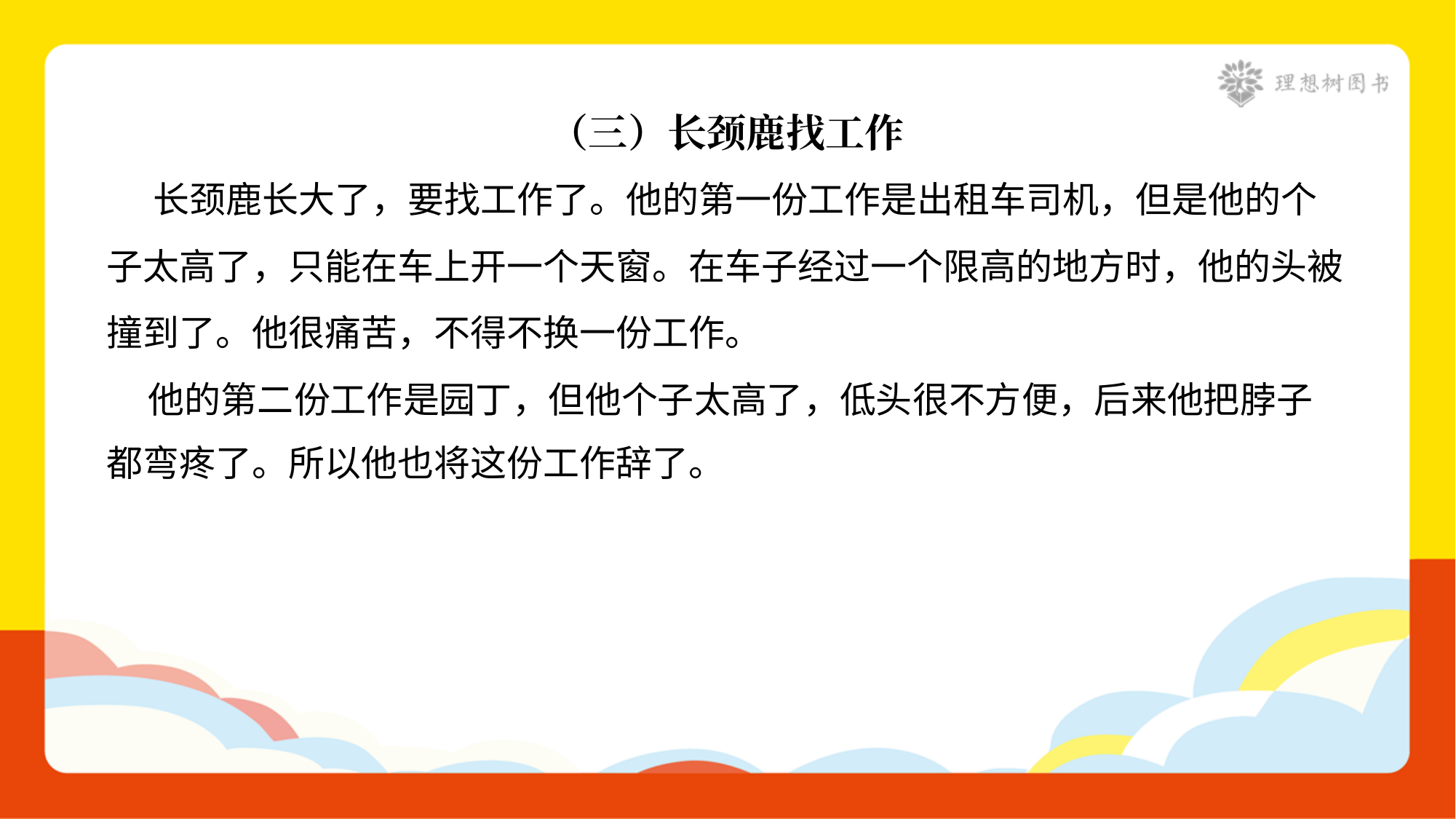

（三）长颈鹿找工作
    长颈鹿长大了，要找工作了。他的第一份工作是出租车司机，但是他的个
子太高了，只能在车上开一个天窗。在车子经过一个限高的地方时，他的头被
撞到了。他很痛苦，不得不换一份工作。
    他的第二份工作是园丁，但他个子太高了，低头很不方便，后来他把脖子
都弯疼了。所以他也将这份工作辞了。